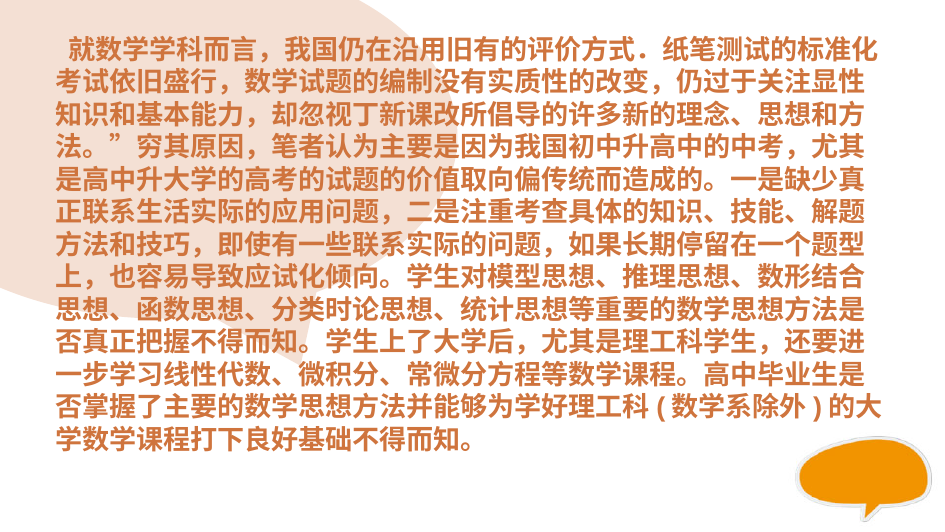

就数学学科而言，我国仍在沿用旧有的评价方式．纸笔测试的标准化考试依旧盛行，数学试题的编制没有实质性的改变，仍过于关注显性知识和基本能力，却忽视丁新课改所倡导的许多新的理念、思想和方法。”穷其原因，笔者认为主要是因为我国初中升高中的中考，尤其是高中升大学的高考的试题的价值取向偏传统而造成的。一是缺少真正联系生活实际的应用问题，二是注重考查具体的知识、技能、解题方法和技巧，即使有一些联系实际的问题，如果长期停留在一个题型上，也容易导致应试化倾向。学生对模型思想、推理思想、数形结合思想、函数思想、分类时论思想、统计思想等重要的数学思想方法是否真正把握不得而知。学生上了大学后，尤其是理工科学生，还要进一步学习线性代数、微积分、常微分方程等数学课程。高中毕业生是否掌握了主要的数学思想方法并能够为学好理工科(数学系除外)的大学数学课程打下良好基础不得而知。